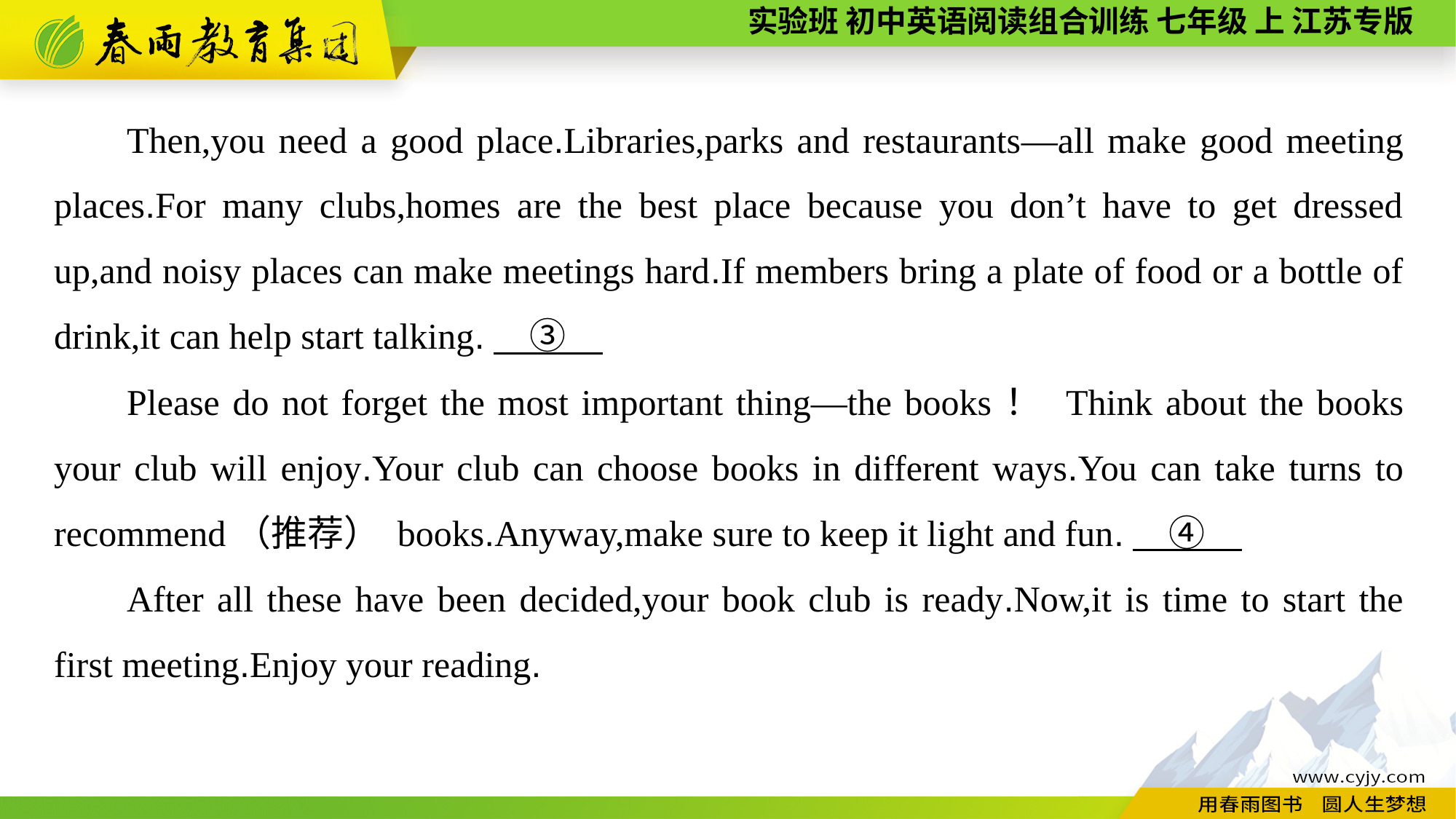

Then,you need a good place.Libraries,parks and restaurants—all make good meeting places.For many clubs,homes are the best place because you don’t have to get dressed up,and noisy places can make meetings hard.If members bring a plate of food or a bottle of drink,it can help start talking.　③
Please do not forget the most important thing—the books！ Think about the books your club will enjoy.Your club can choose books in different ways.You can take turns to recommend（推荐） books.Anyway,make sure to keep it light and fun.　④
After all these have been decided,your book club is ready.Now,it is time to start the first meeting.Enjoy your reading.